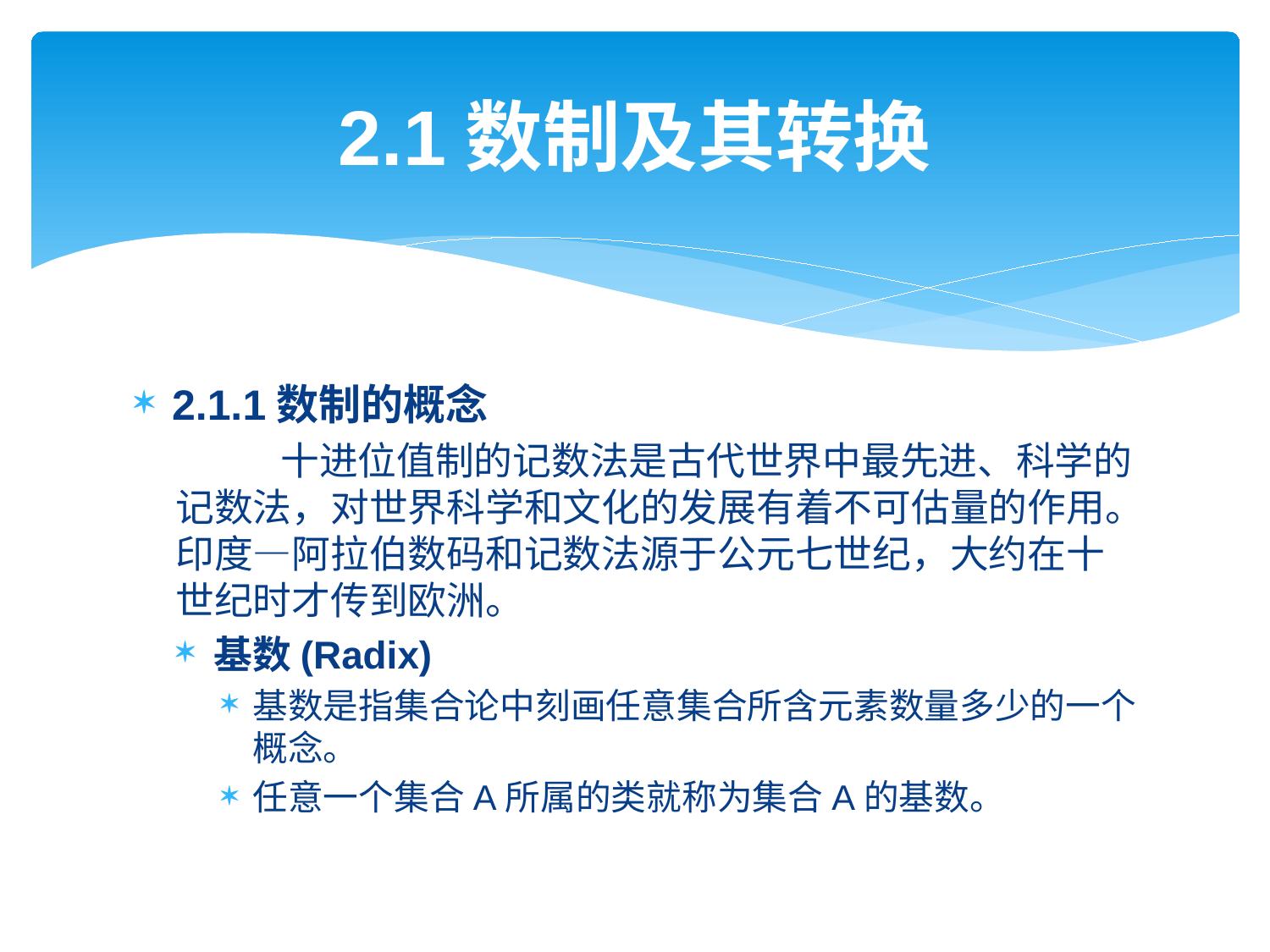

# 2.1数制及其转换
2.1.1数制的概念
           十进位值制的记数法是古代世界中最先进、科学的记数法，对世界科学和文化的发展有着不可估量的作用。印度—阿拉伯数码和记数法源于公元七世纪，大约在十世纪时才传到欧洲。
基数(Radix)
基数是指集合论中刻画任意集合所含元素数量多少的一个概念。
任意一个集合A所属的类就称为集合A的基数。